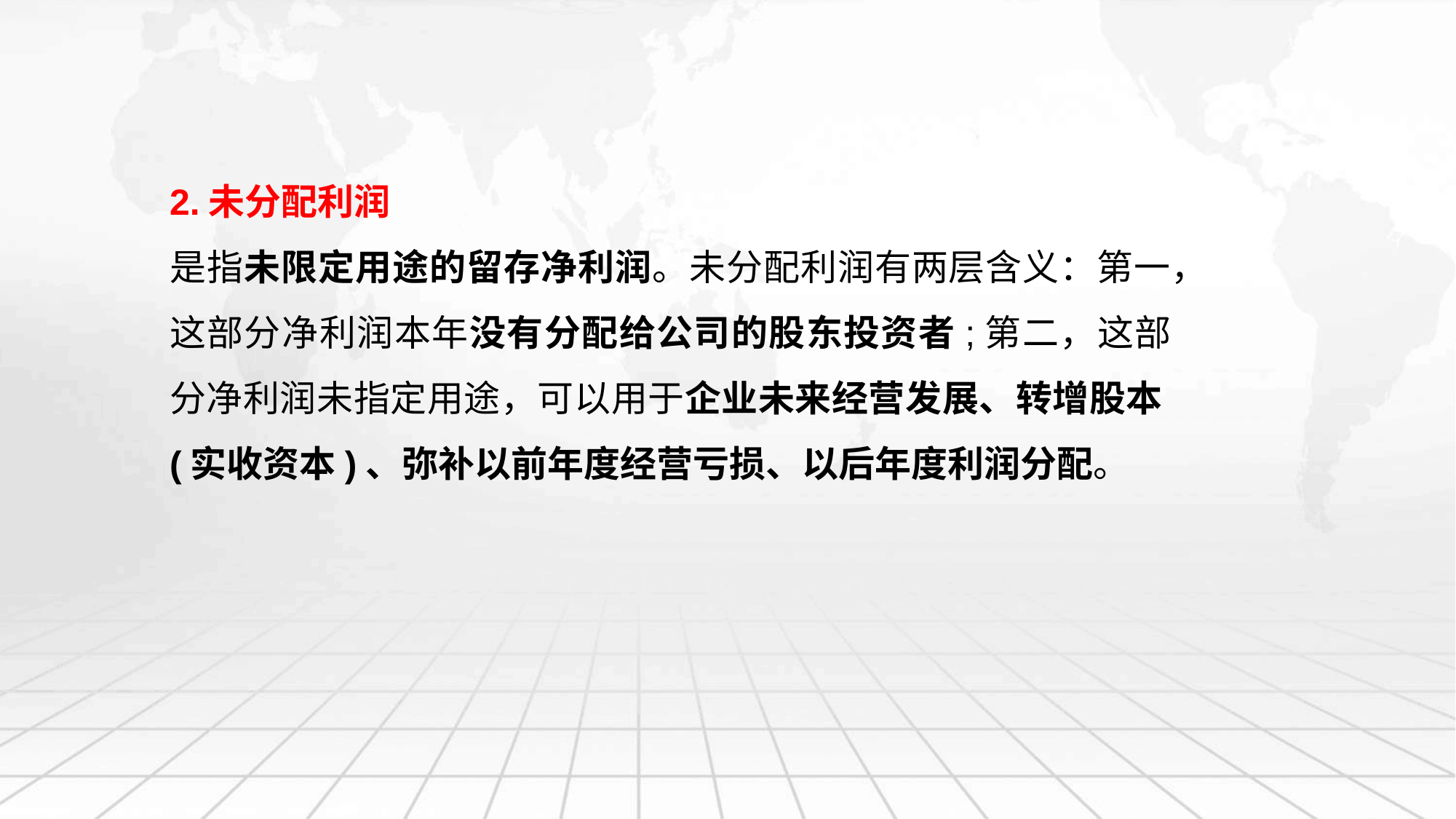

2.未分配利润
是指未限定用途的留存净利润。未分配利润有两层含义：第一，这部分净利润本年没有分配给公司的股东投资者;第二，这部分净利润未指定用途，可以用于企业未来经营发展、转增股本(实收资本)、弥补以前年度经营亏损、以后年度利润分配。